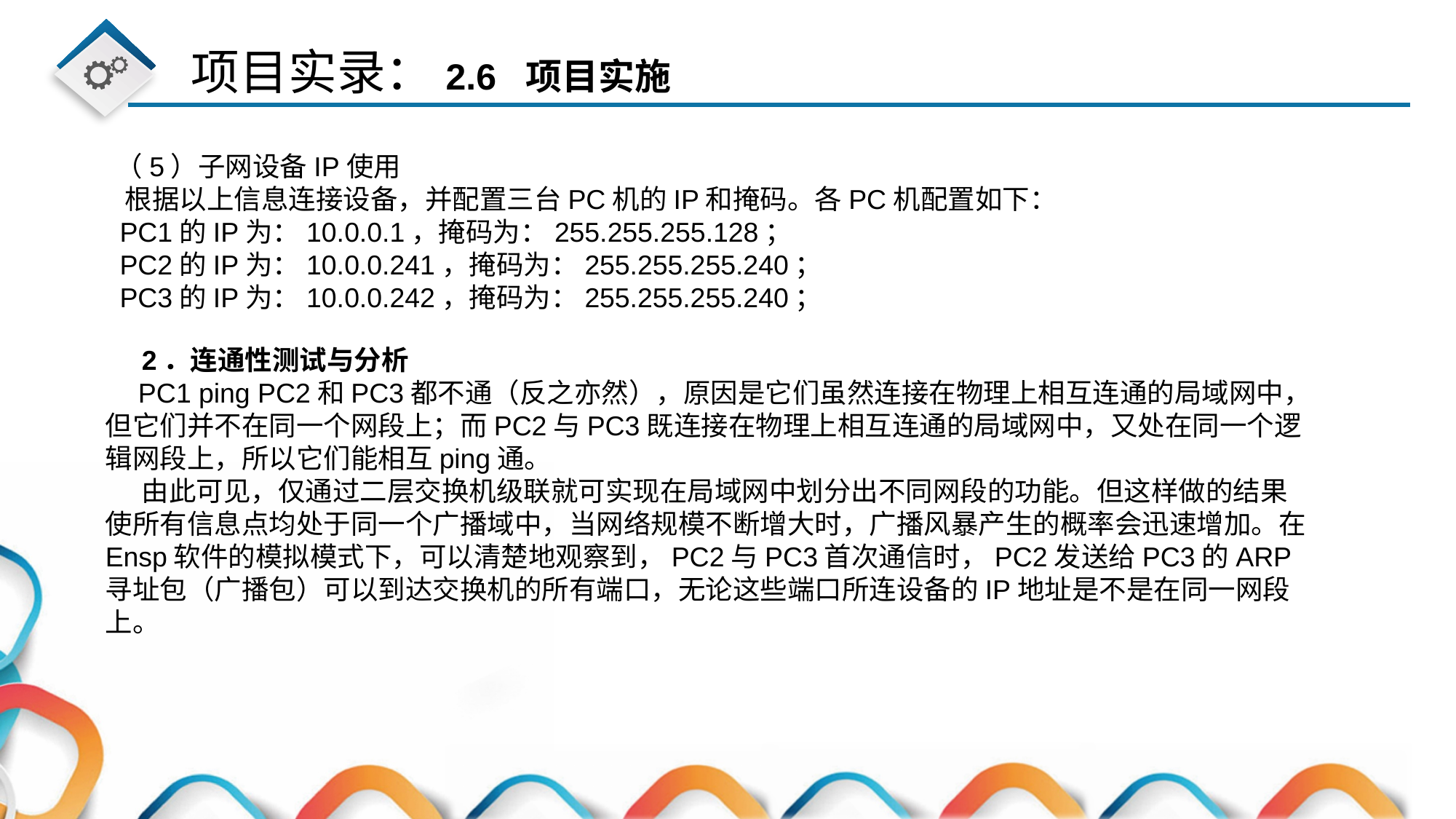

（5）子网设备IP使用
 根据以上信息连接设备，并配置三台PC机的IP和掩码。各PC机配置如下：
 PC1的IP为：10.0.0.1，掩码为：255.255.255.128；
 PC2的IP为：10.0.0.241，掩码为：255.255.255.240；
 PC3的IP为：10.0.0.242，掩码为：255.255.255.240；
2．连通性测试与分析
PC1 ping PC2和PC3都不通（反之亦然），原因是它们虽然连接在物理上相互连通的局域网中，但它们并不在同一个网段上；而PC2与PC3既连接在物理上相互连通的局域网中，又处在同一个逻辑网段上，所以它们能相互ping通。
由此可见，仅通过二层交换机级联就可实现在局域网中划分出不同网段的功能。但这样做的结果使所有信息点均处于同一个广播域中，当网络规模不断增大时，广播风暴产生的概率会迅速增加。在Ensp软件的模拟模式下，可以清楚地观察到，PC2与PC3首次通信时，PC2发送给PC3的ARP寻址包（广播包）可以到达交换机的所有端口，无论这些端口所连设备的IP地址是不是在同一网段上。